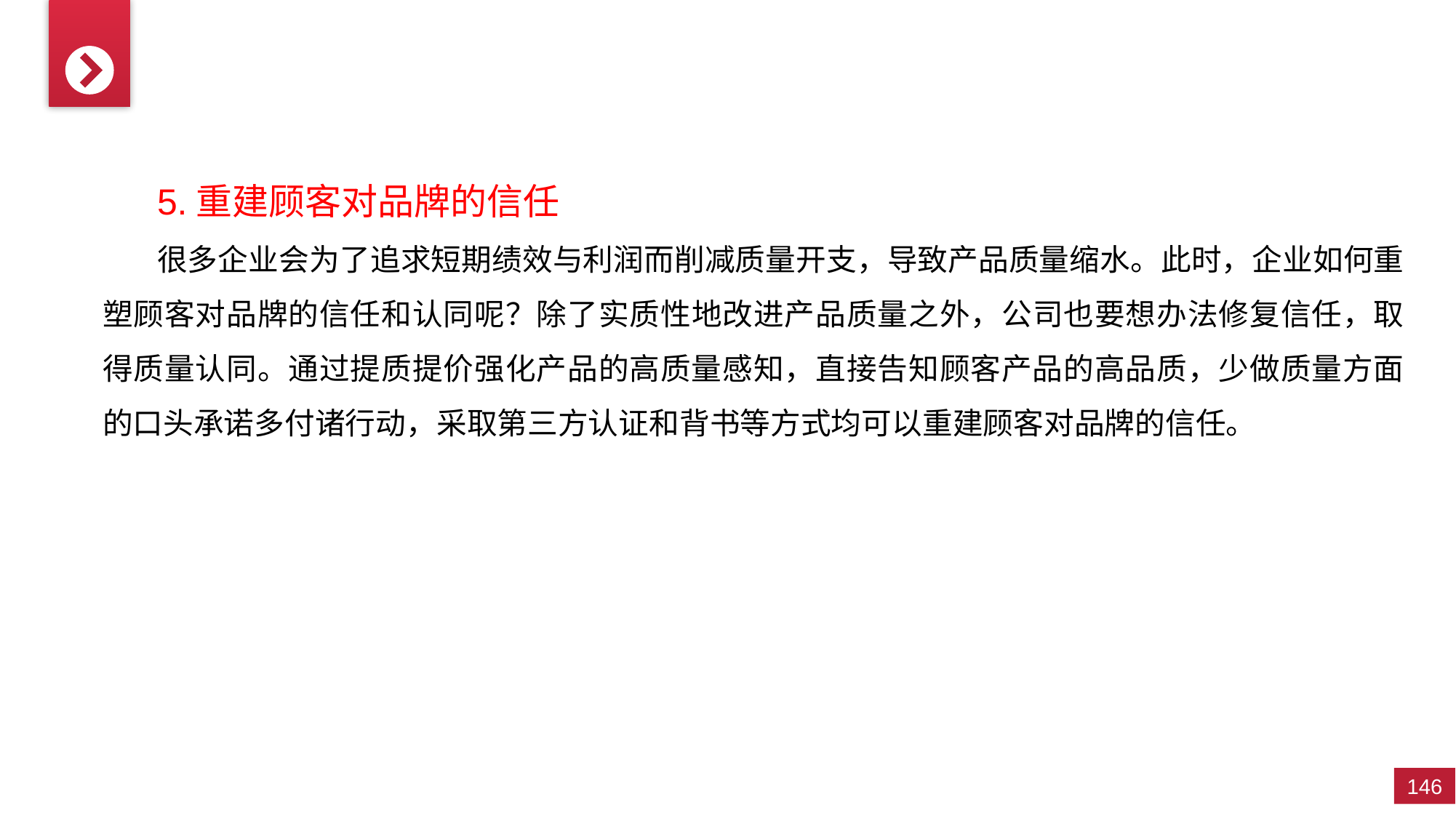

5.重建顾客对品牌的信任
很多企业会为了追求短期绩效与利润而削减质量开支，导致产品质量缩水。此时，企业如何重塑顾客对品牌的信任和认同呢？除了实质性地改进产品质量之外，公司也要想办法修复信任，取得质量认同。通过提质提价强化产品的高质量感知，直接告知顾客产品的高品质，少做质量方面的口头承诺多付诸行动，采取第三方认证和背书等方式均可以重建顾客对品牌的信任。